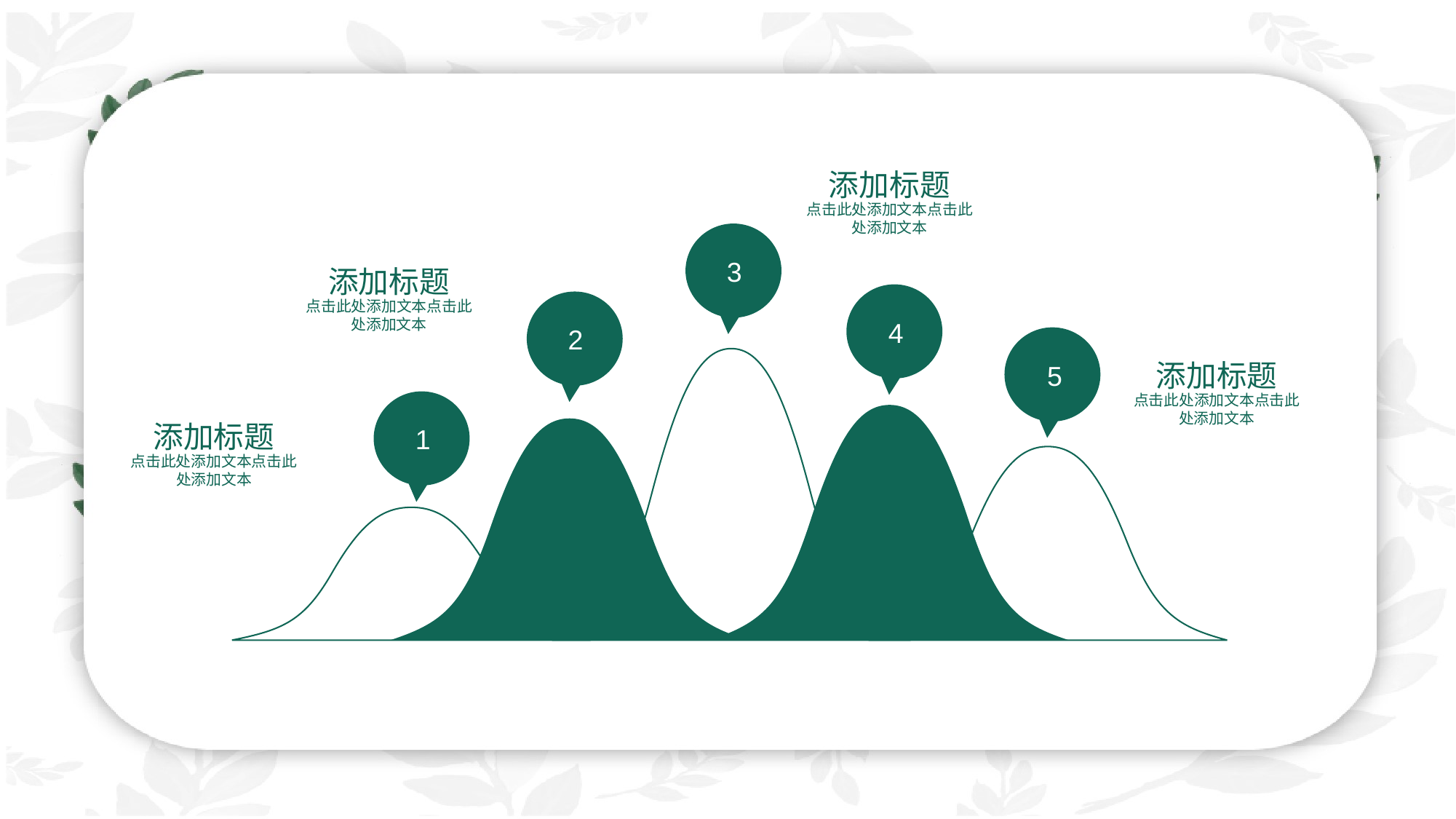

添加标题
点击此处添加文本点击此处添加文本

3
添加标题

点击此处添加文本点击此处添加文本

4
2

添加标题
5
点击此处添加文本点击此处添加文本

添加标题
1

点击此处添加文本点击此处添加文本